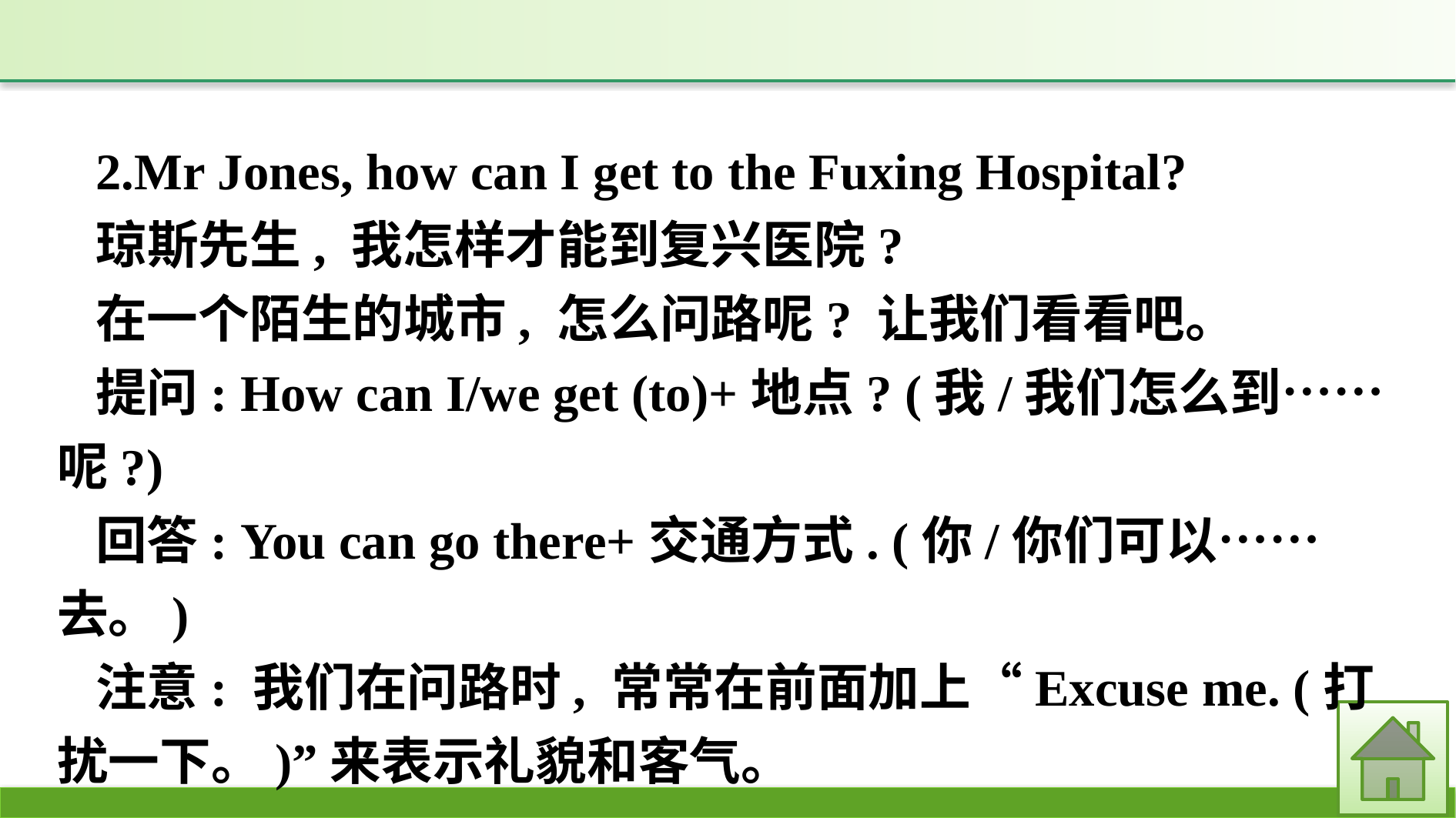

2.Mr Jones, how can I get to the Fuxing Hospital?
琼斯先生, 我怎样才能到复兴医院?
在一个陌生的城市, 怎么问路呢? 让我们看看吧。
提问: How can I/we get (to)+地点? (我/我们怎么到……呢?)
回答: You can go there+交通方式. (你/你们可以……去。)
注意: 我们在问路时, 常常在前面加上“Excuse me. (打扰一下。)”来表示礼貌和客气。